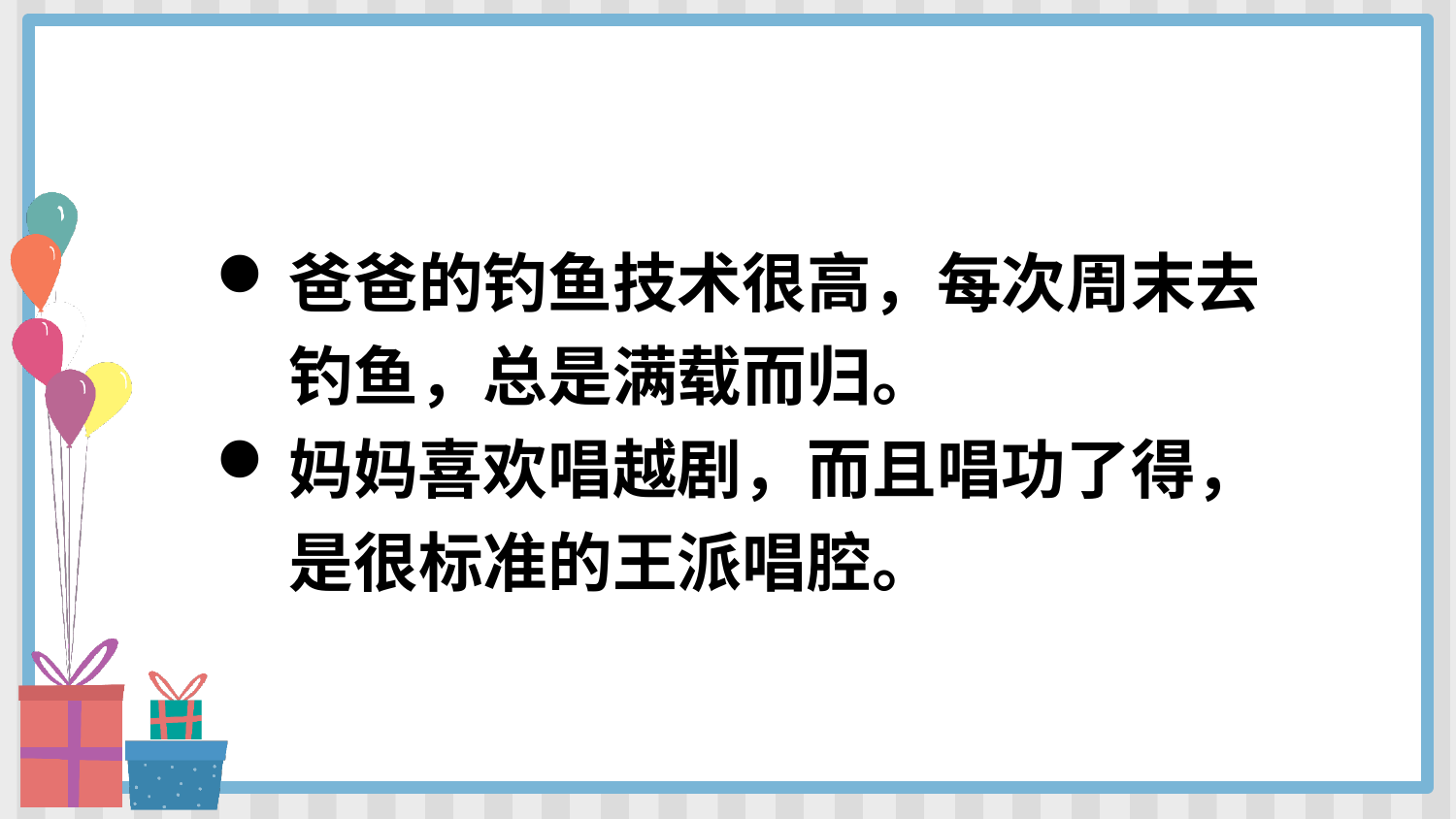

爸爸的钓鱼技术很高，每次周末去钓鱼，总是满载而归。
妈妈喜欢唱越剧，而且唱功了得，是很标准的王派唱腔。